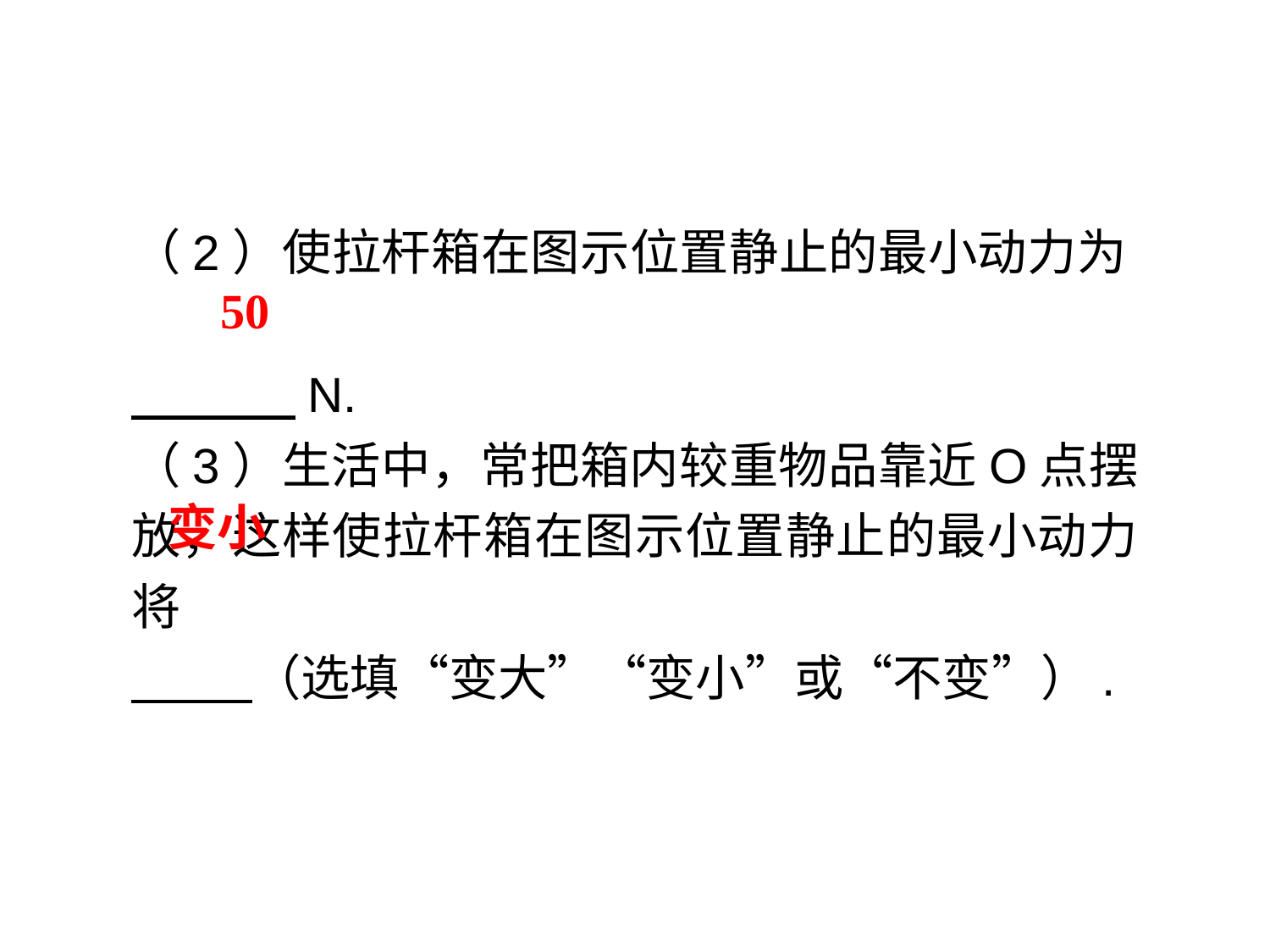

（2）使拉杆箱在图示位置静止的最小动力为
　      　N.
（3）生活中，常把箱内较重物品靠近O点摆放，这样使拉杆箱在图示位置静止的最小动力将
　  　（选填“变大”“变小”或“不变”）.
50
变小